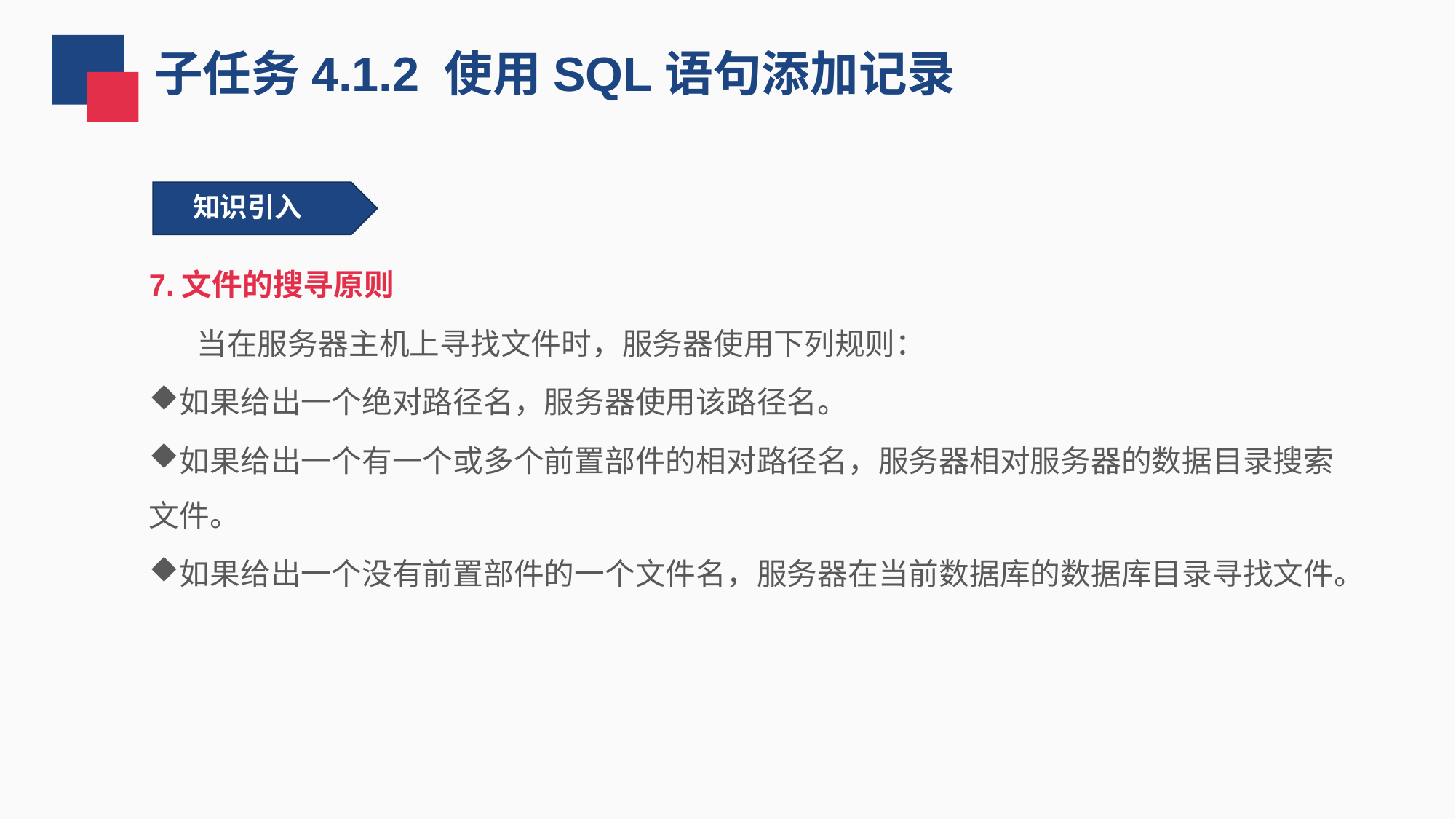

子任务4.1.2 使用SQL语句添加记录

知识引入
7.文件的搜寻原则
      当在服务器主机上寻找文件时，服务器使用下列规则：
如果给出一个绝对路径名，服务器使用该路径名。
如果给出一个有一个或多个前置部件的相对路径名，服务器相对服务器的数据目录搜索文件。
如果给出一个没有前置部件的一个文件名，服务器在当前数据库的数据库目录寻找文件。